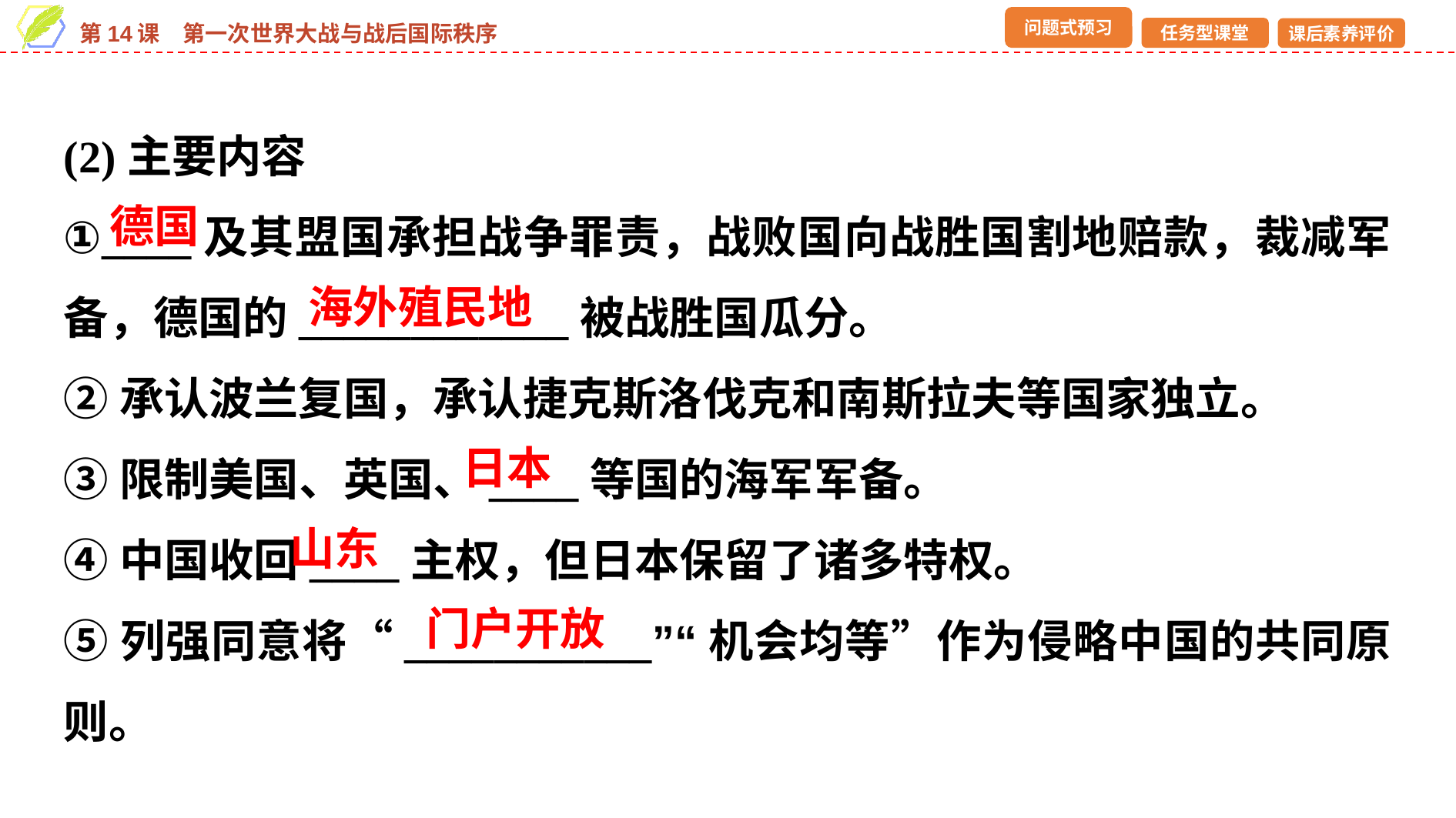

(2)主要内容
①____及其盟国承担战争罪责，战败国向战胜国割地赔款，裁减军备，德国的____________被战胜国瓜分。
②承认波兰复国，承认捷克斯洛伐克和南斯拉夫等国家独立。
③限制美国、英国、____等国的海军军备。
④中国收回____主权，但日本保留了诸多特权。
⑤列强同意将“___________”“机会均等”作为侵略中国的共同原则。
德国
海外殖民地
日本
山东
门户开放